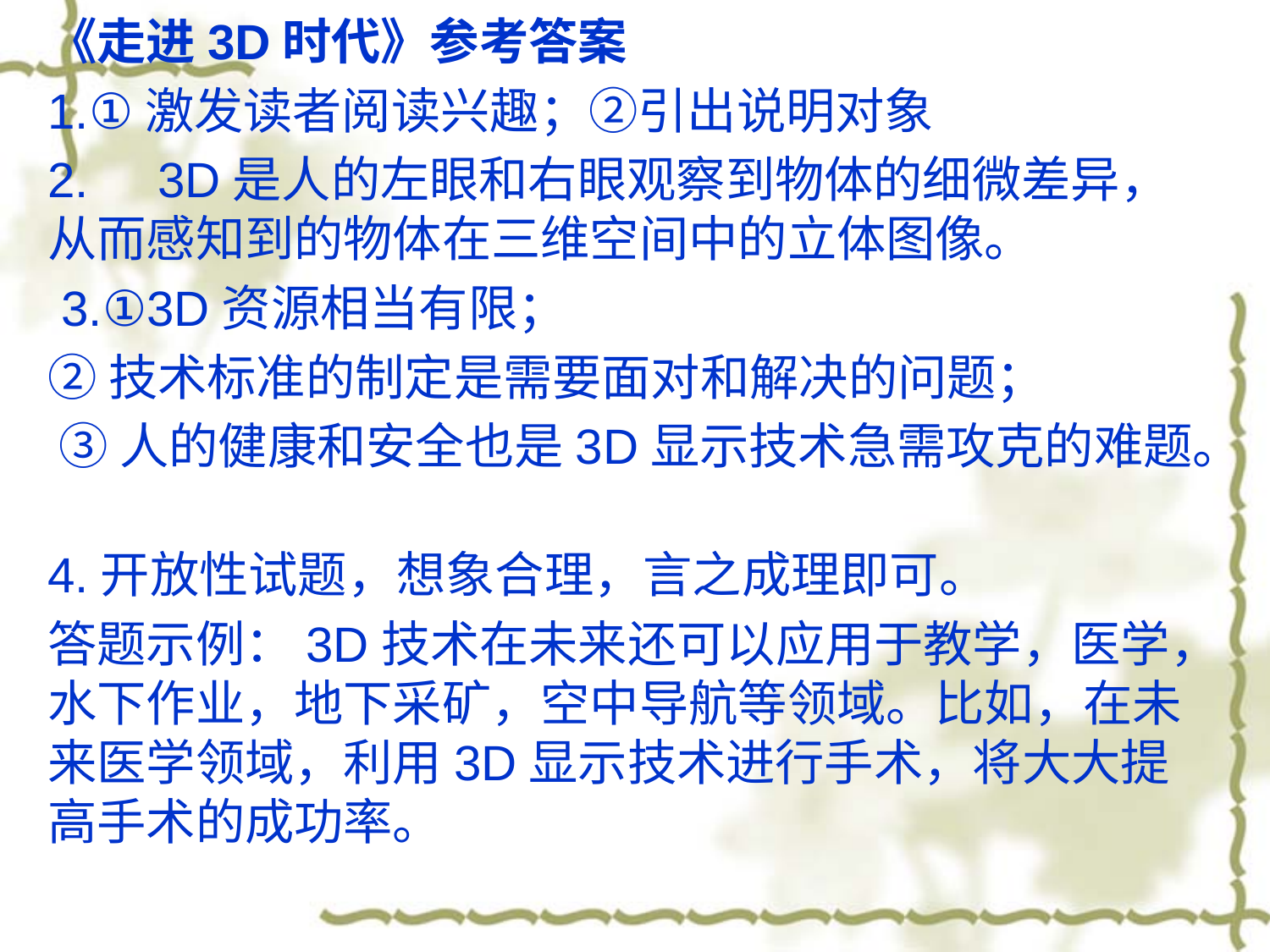

《走进3D时代》参考答案
1.①激发读者阅读兴趣；②引出说明对象
2.     3D是人的左眼和右眼观察到物体的细微差异，从而感知到的物体在三维空间中的立体图像。
 3.①3D资源相当有限；
②技术标准的制定是需要面对和解决的问题；
 ③人的健康和安全也是3D显示技术急需攻克的难题。
4.开放性试题，想象合理，言之成理即可。
答题示例：3D技术在未来还可以应用于教学，医学，水下作业，地下采矿，空中导航等领域。比如，在未来医学领域，利用3D显示技术进行手术，将大大提高手术的成功率。